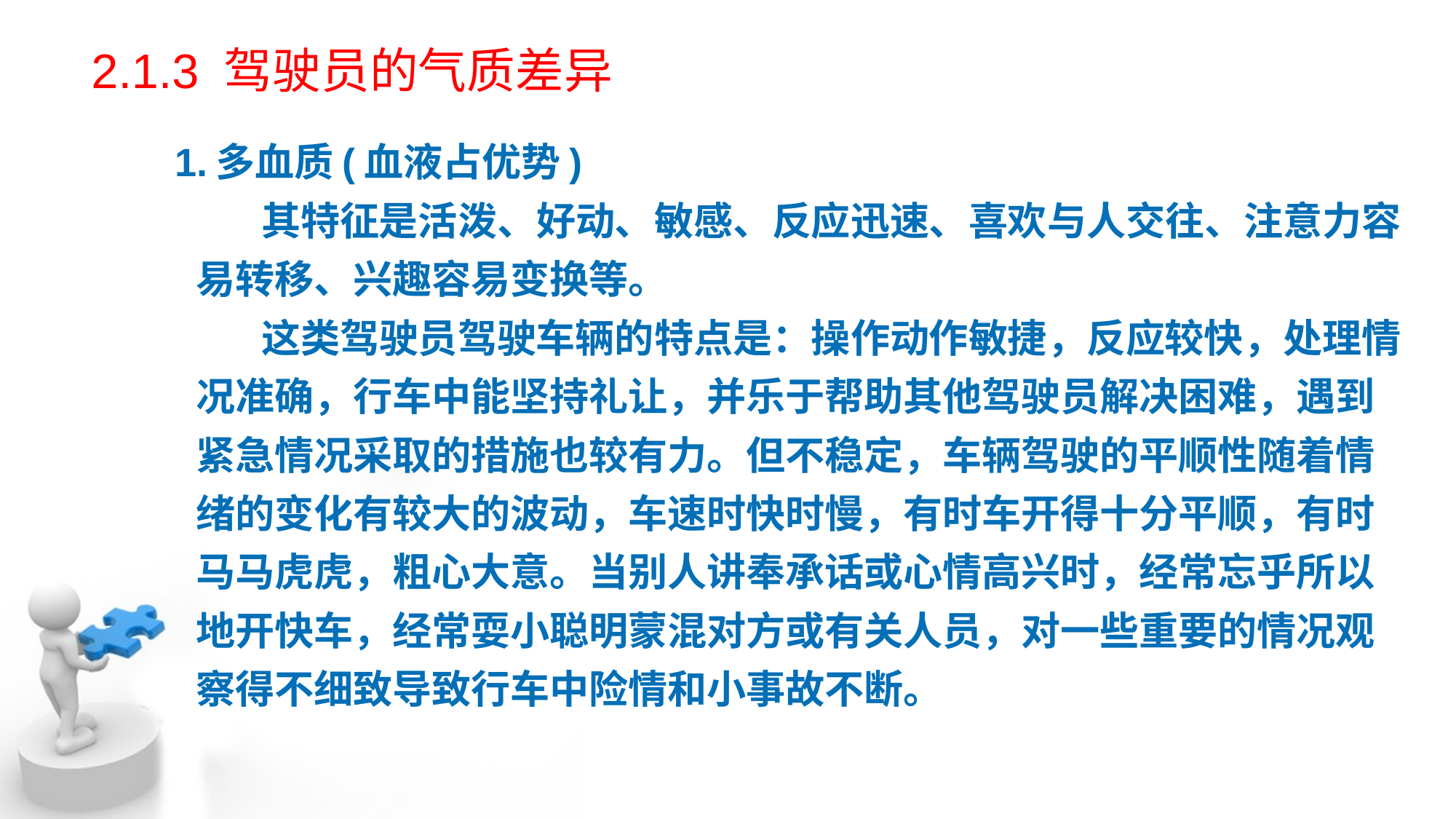

# 2.1.3 驾驶员的气质差异
1.多血质(血液占优势)
其特征是活泼、好动、敏感、反应迅速、喜欢与人交往、注意力容易转移、兴趣容易变换等。
这类驾驶员驾驶车辆的特点是：操作动作敏捷，反应较快，处理情况准确，行车中能坚持礼让，并乐于帮助其他驾驶员解决困难，遇到紧急情况采取的措施也较有力。但不稳定，车辆驾驶的平顺性随着情绪的变化有较大的波动，车速时快时慢，有时车开得十分平顺，有时马马虎虎，粗心大意。当别人讲奉承话或心情高兴时，经常忘乎所以地开快车，经常耍小聪明蒙混对方或有关人员，对一些重要的情况观察得不细致导致行车中险情和小事故不断。